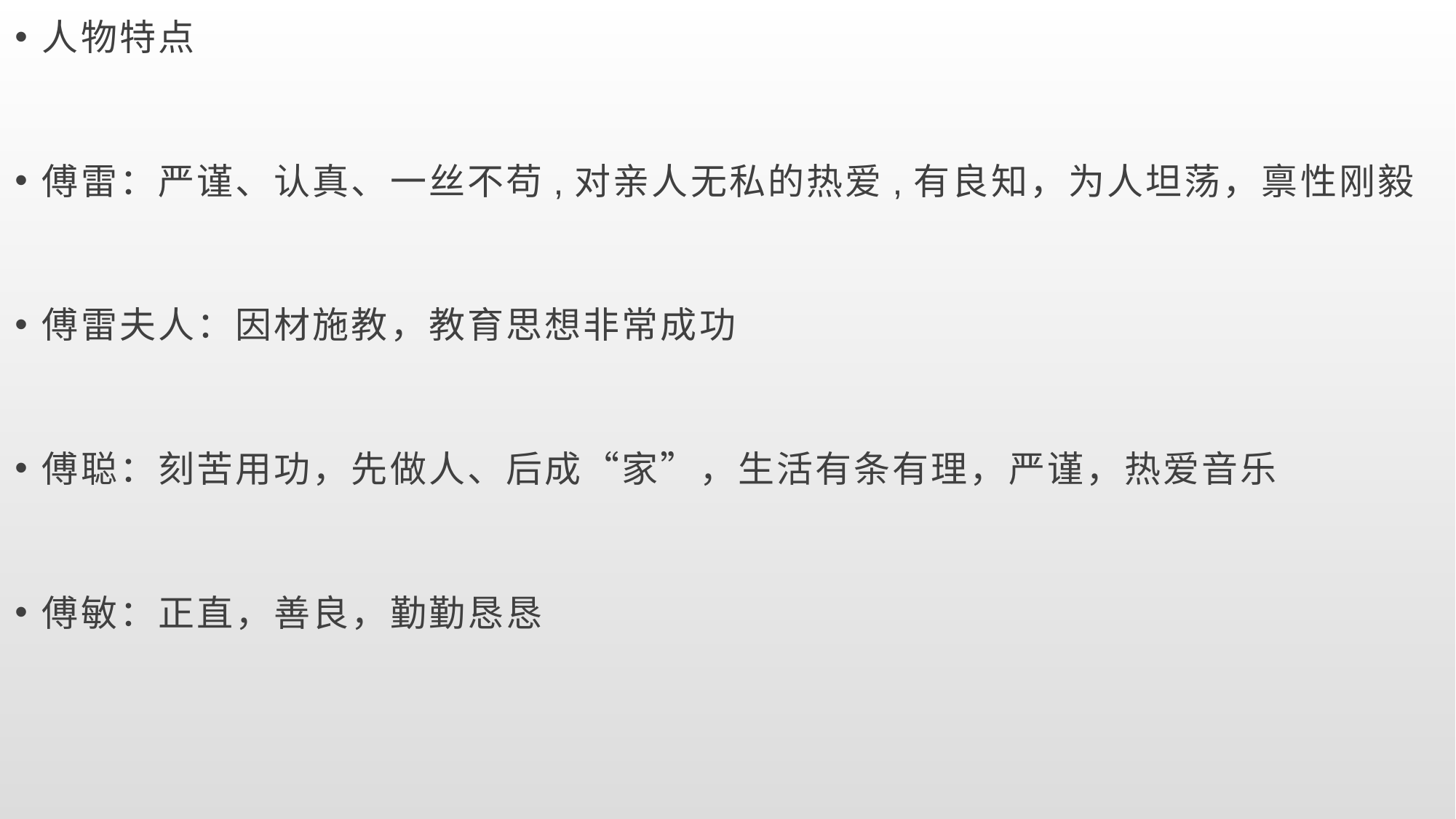

人物特点

傅雷：严谨、认真、一丝不苟,对亲人无私的热爱,有良知，为人坦荡，禀性刚毅

傅雷夫人：因材施教，教育思想非常成功

傅聪：刻苦用功，先做人、后成“家”，生活有条有理，严谨，热爱音乐

傅敏：正直，善良，勤勤恳恳